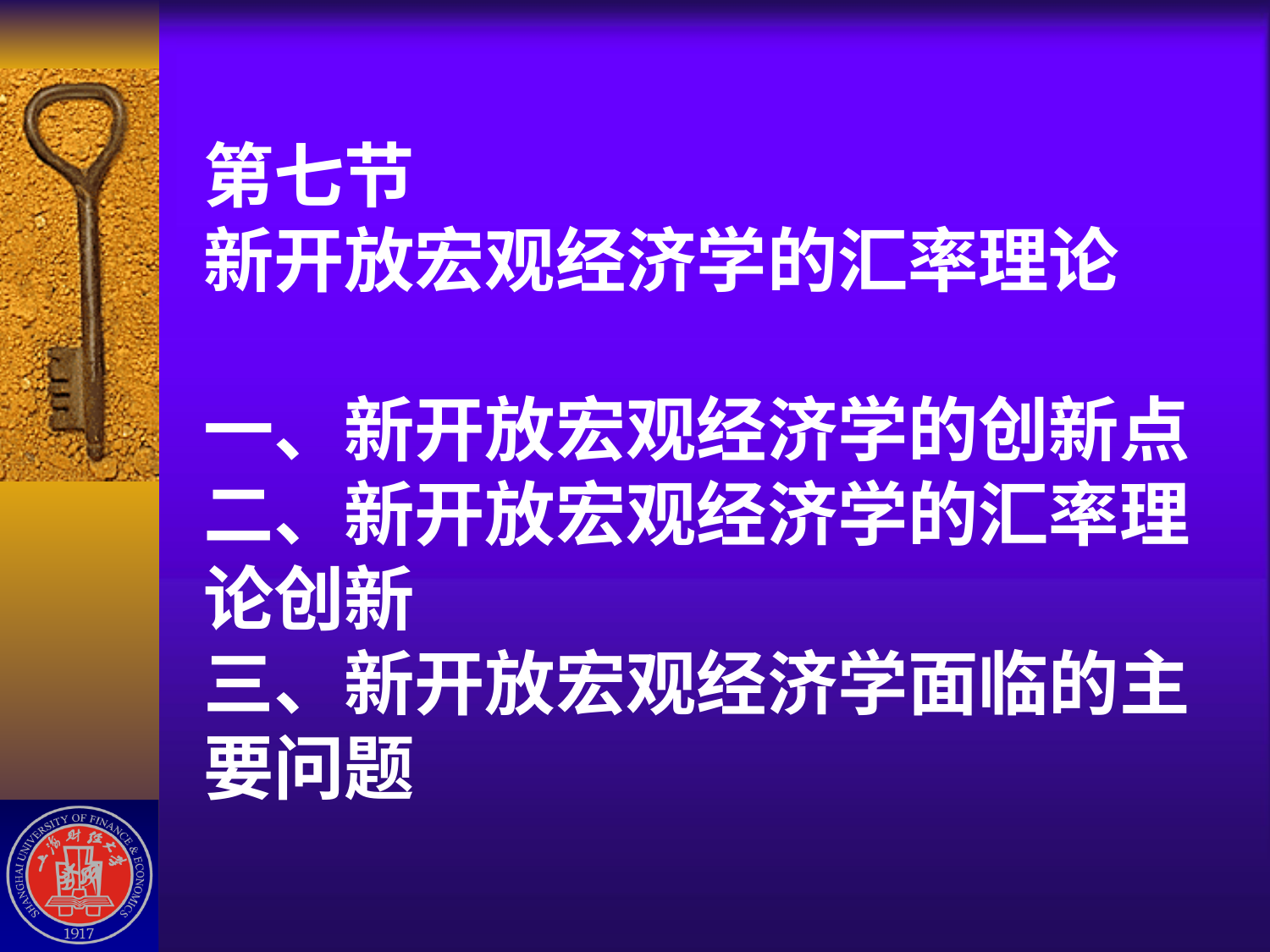

# 第七节 新开放宏观经济学的汇率理论 一、新开放宏观经济学的创新点二、新开放宏观经济学的汇率理论创新 三、新开放宏观经济学面临的主要问题